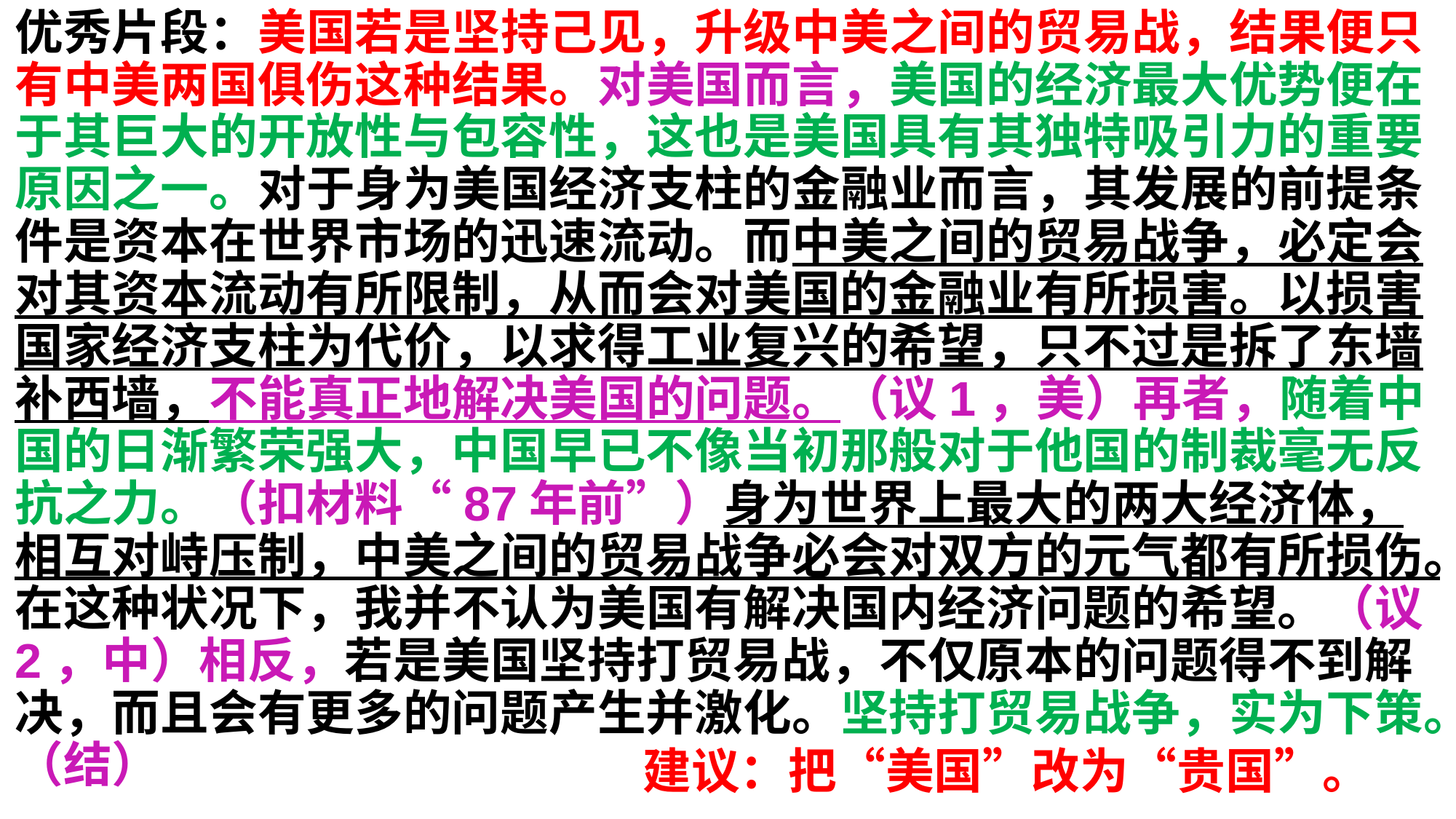

优秀片段：美国若是坚持己见，升级中美之间的贸易战，结果便只有中美两国俱伤这种结果。对美国而言，美国的经济最大优势便在于其巨大的开放性与包容性，这也是美国具有其独特吸引力的重要原因之一。对于身为美国经济支柱的金融业而言，其发展的前提条件是资本在世界市场的迅速流动。而中美之间的贸易战争，必定会对其资本流动有所限制，从而会对美国的金融业有所损害。以损害国家经济支柱为代价，以求得工业复兴的希望，只不过是拆了东墙补西墙，不能真正地解决美国的问题。（议1，美）再者，随着中国的日渐繁荣强大，中国早已不像当初那般对于他国的制裁毫无反抗之力。（扣材料“87年前”）身为世界上最大的两大经济体，相互对峙压制，中美之间的贸易战争必会对双方的元气都有所损伤。在这种状况下，我并不认为美国有解决国内经济问题的希望。（议2，中）相反，若是美国坚持打贸易战，不仅原本的问题得不到解决，而且会有更多的问题产生并激化。坚持打贸易战争，实为下策。（结）
建议：把“美国”改为“贵国”。